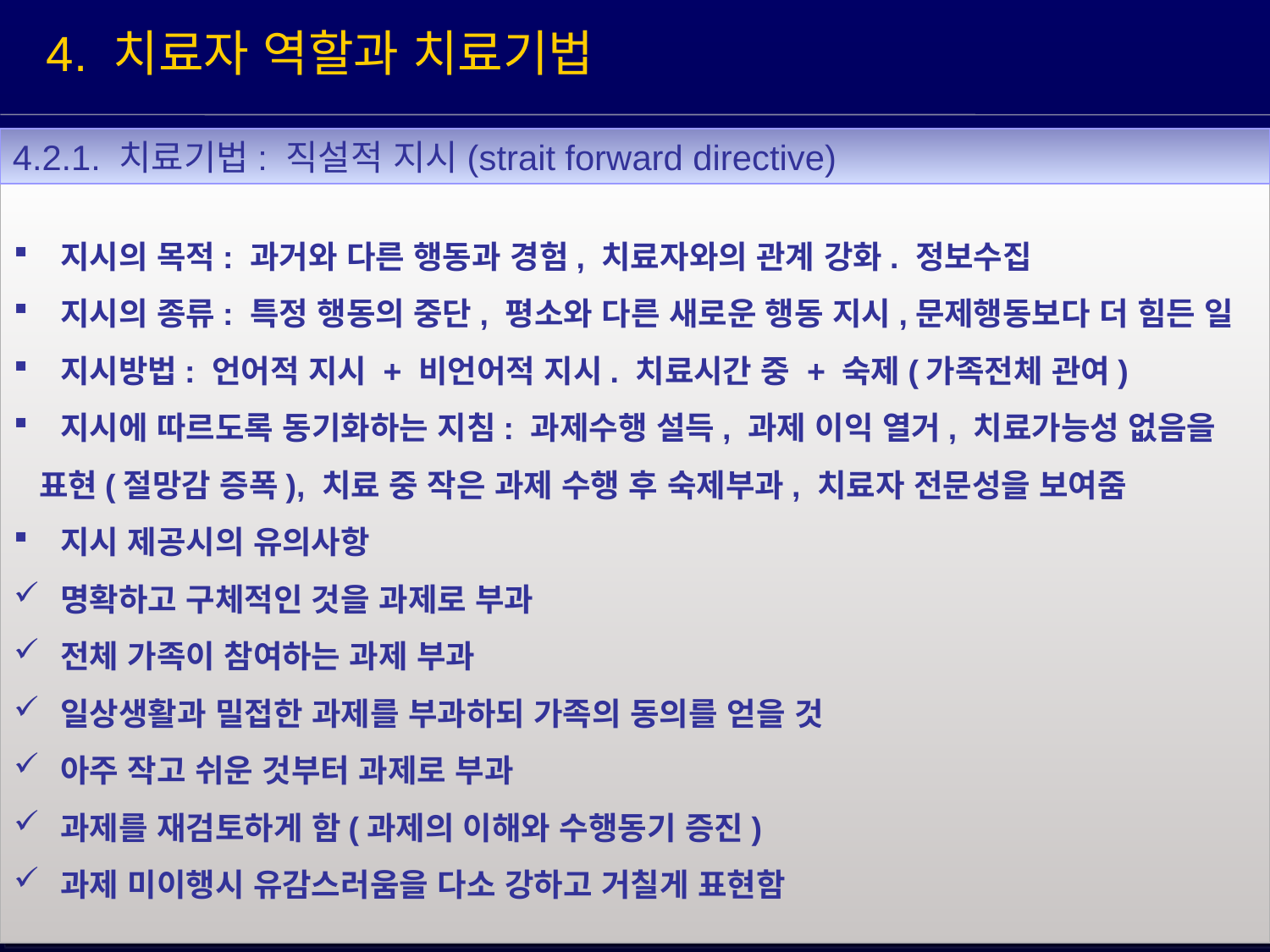

4. 치료자 역할과 치료기법

4.2.1. 치료기법: 직설적 지시(strait forward directive)
 지시의 목적: 과거와 다른 행동과 경험, 치료자와의 관계 강화. 정보수집
 지시의 종류: 특정 행동의 중단, 평소와 다른 새로운 행동 지시,문제행동보다 더 힘든 일
 지시방법: 언어적 지시 + 비언어적 지시. 치료시간 중 + 숙제(가족전체 관여)
 지시에 따르도록 동기화하는 지침: 과제수행 설득, 과제 이익 열거, 치료가능성 없음을
  표현(절망감 증폭), 치료 중 작은 과제 수행 후 숙제부과, 치료자 전문성을 보여줌
 지시 제공시의 유의사항
 명확하고 구체적인 것을 과제로 부과
 전체 가족이 참여하는 과제 부과
 일상생활과 밀접한 과제를 부과하되 가족의 동의를 얻을 것
 아주 작고 쉬운 것부터 과제로 부과
 과제를 재검토하게 함(과제의 이해와 수행동기 증진)
 과제 미이행시 유감스러움을 다소 강하고 거칠게 표현함